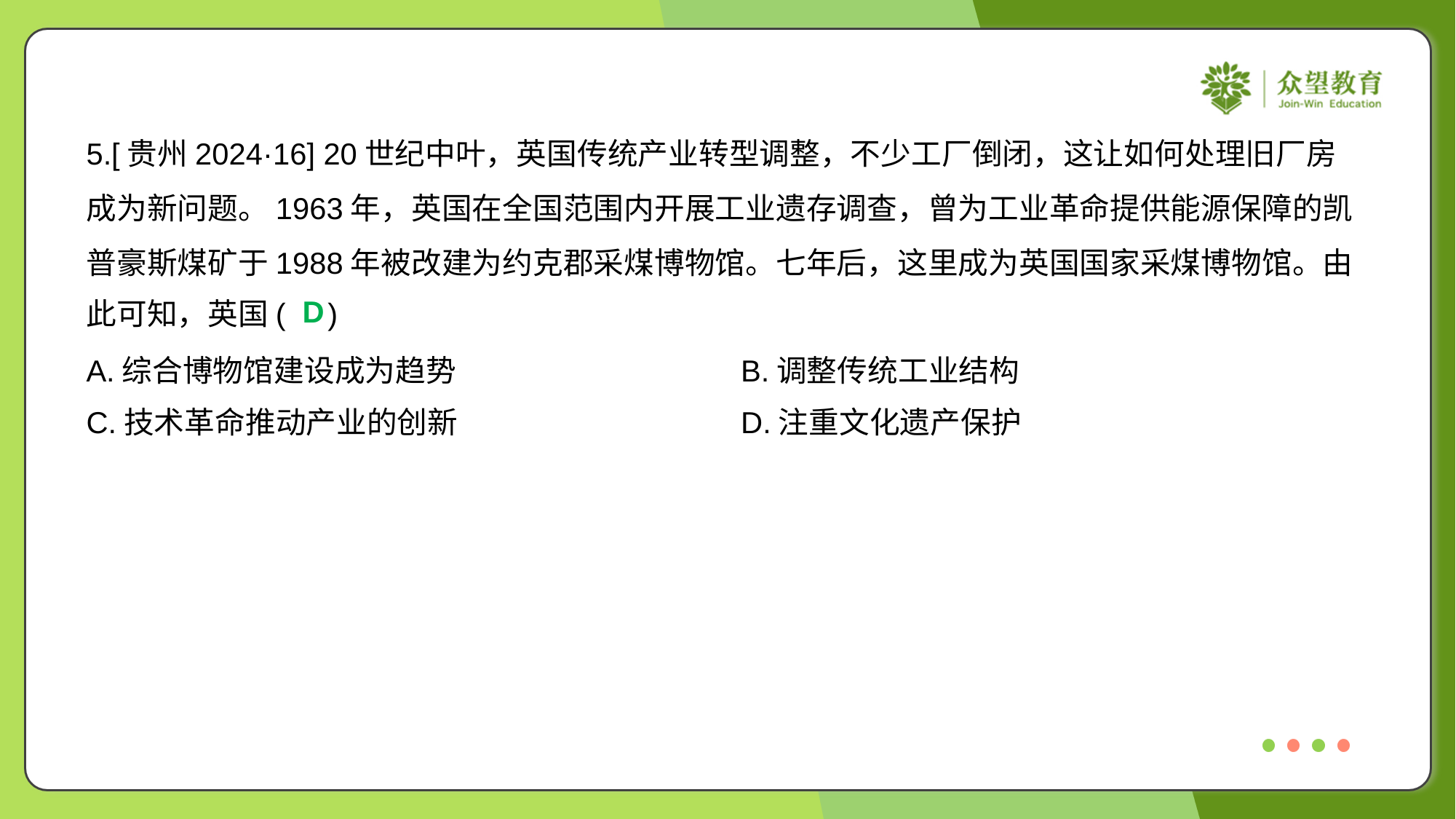

5.[贵州2024·16] 20世纪中叶，英国传统产业转型调整，不少工厂倒闭，这让如何处理旧厂房
成为新问题。1963年，英国在全国范围内开展工业遗存调查，曾为工业革命提供能源保障的凯
普豪斯煤矿于1988年被改建为约克郡采煤博物馆。七年后，这里成为英国国家采煤博物馆。由
此可知，英国(     )
D
A.综合博物馆建设成为趋势	B.调整传统工业结构
C.技术革命推动产业的创新	D.注重文化遗产保护